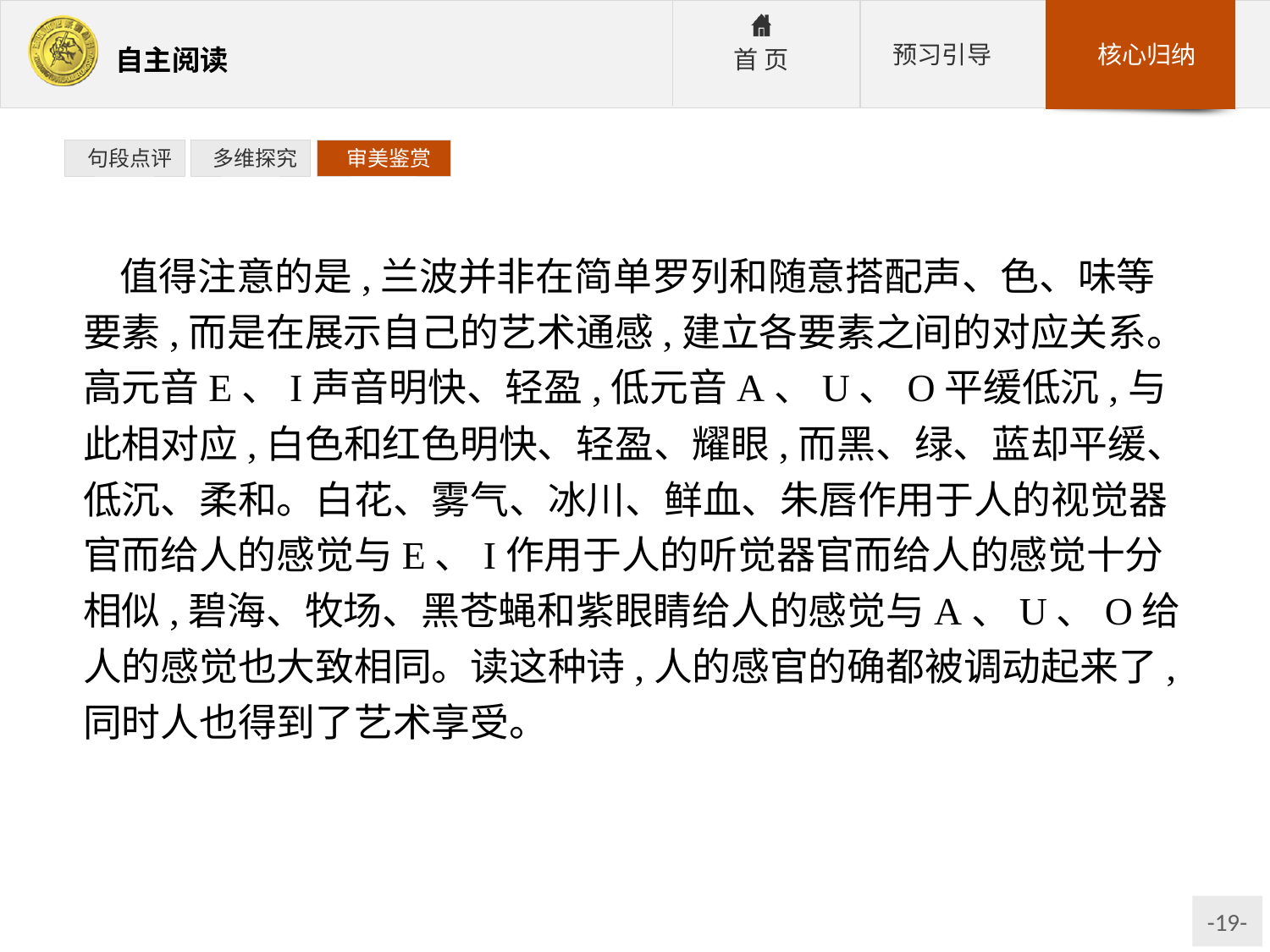

句段点评
 多维探究
 审美鉴赏
值得注意的是,兰波并非在简单罗列和随意搭配声、色、味等要素,而是在展示自己的艺术通感,建立各要素之间的对应关系。高元音E、I声音明快、轻盈,低元音A、U、O平缓低沉,与此相对应,白色和红色明快、轻盈、耀眼,而黑、绿、蓝却平缓、低沉、柔和。白花、雾气、冰川、鲜血、朱唇作用于人的视觉器官而给人的感觉与E、I作用于人的听觉器官而给人的感觉十分相似,碧海、牧场、黑苍蝇和紫眼睛给人的感觉与A、U、O给人的感觉也大致相同。读这种诗,人的感官的确都被调动起来了,同时人也得到了艺术享受。